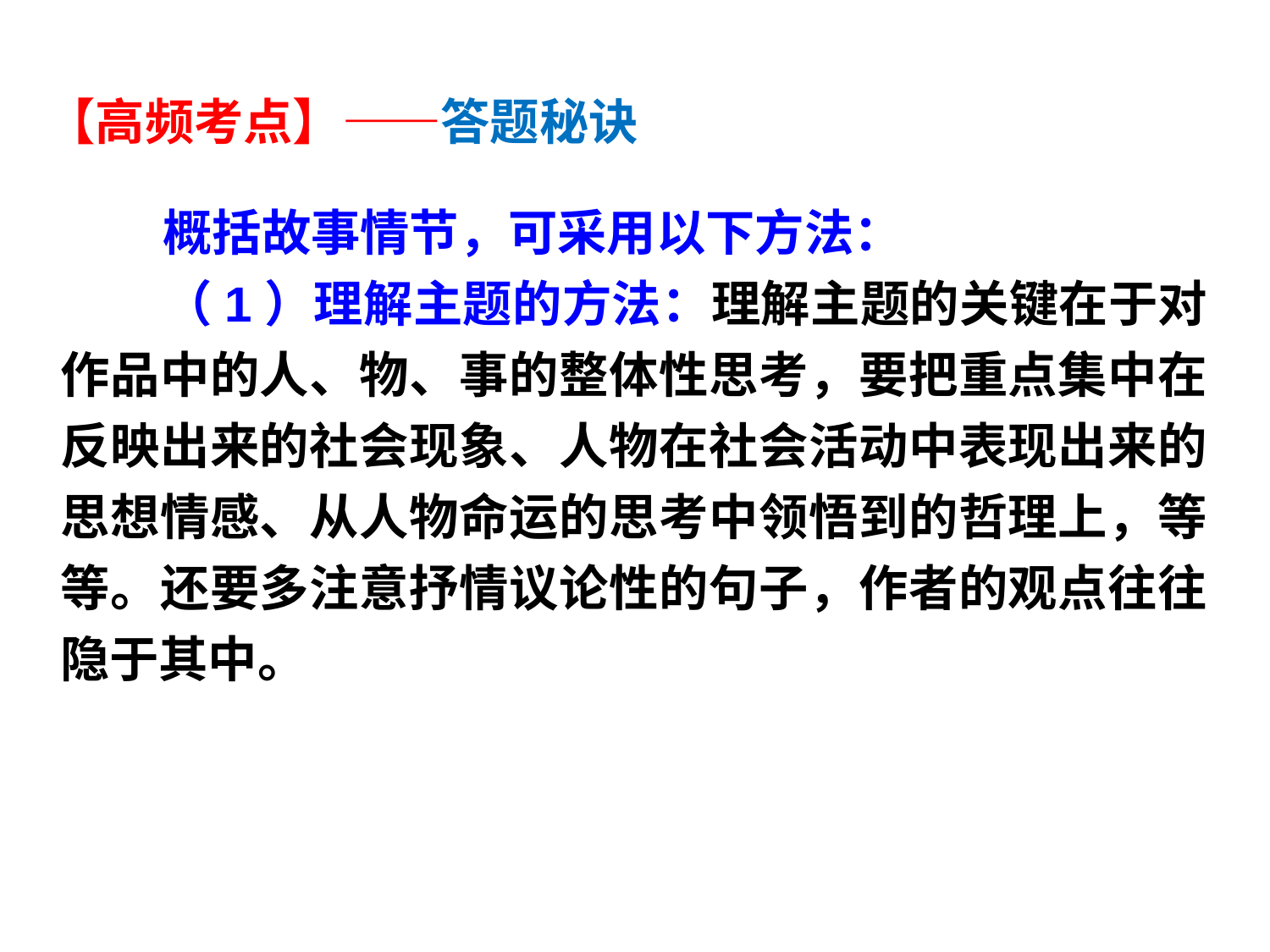

【高频考点】——答题秘诀
概括故事情节，可采用以下方法：
（1）理解主题的方法：理解主题的关键在于对作品中的人、物、事的整体性思考，要把重点集中在反映出来的社会现象、人物在社会活动中表现出来的思想情感、从人物命运的思考中领悟到的哲理上，等等。还要多注意抒情议论性的句子，作者的观点往往隐于其中。